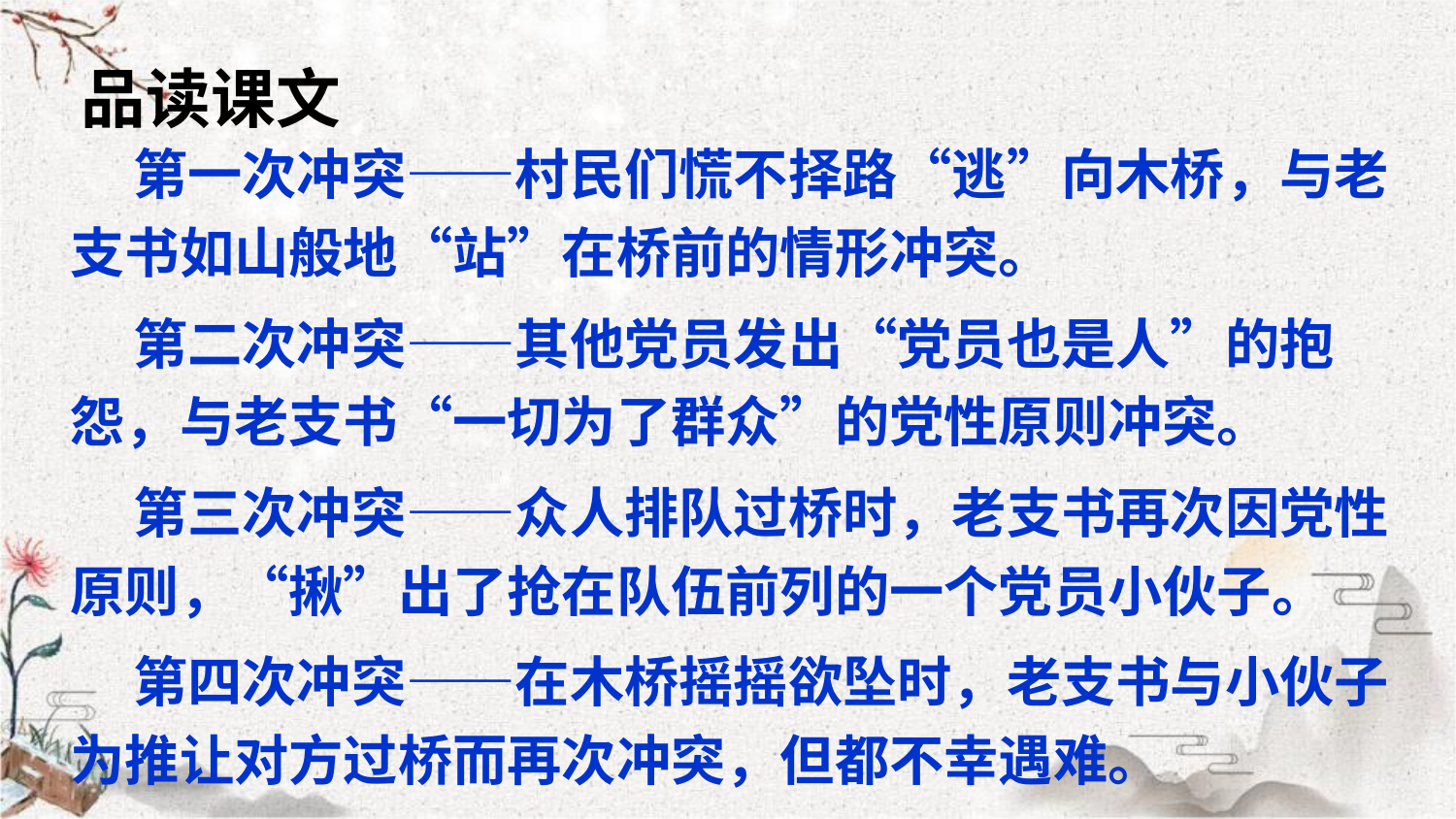

品读课文
    第一次冲突——村民们慌不择路“逃”向木桥，与老支书如山般地“站”在桥前的情形冲突。
    第二次冲突——其他党员发出“党员也是人”的抱怨，与老支书“一切为了群众”的党性原则冲突。
    第三次冲突——众人排队过桥时，老支书再次因党性原则，“揪”出了抢在队伍前列的一个党员小伙子。
    第四次冲突——在木桥摇摇欲坠时，老支书与小伙子为推让对方过桥而再次冲突，但都不幸遇难。